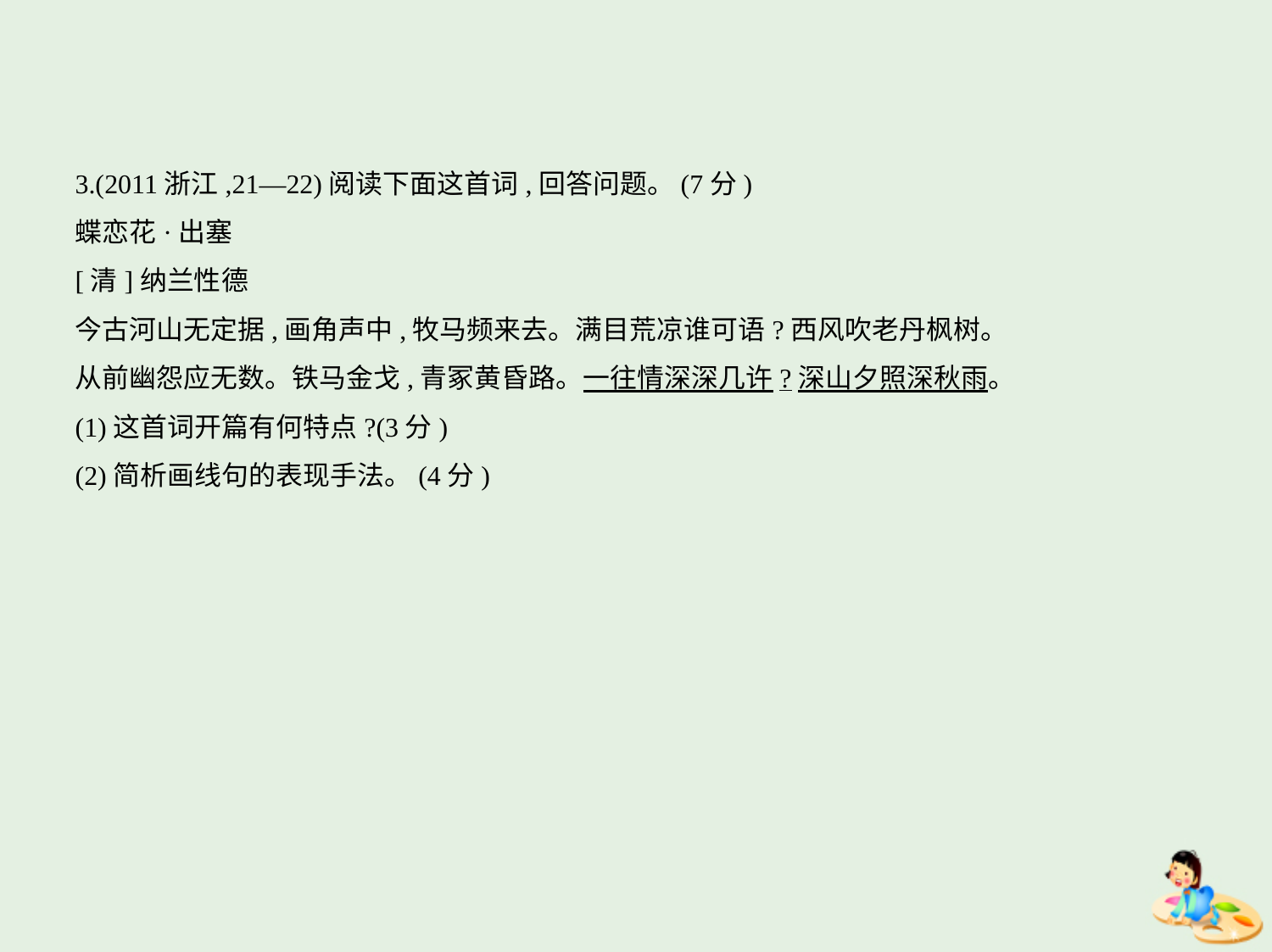

3.(2011浙江,21—22)阅读下面这首词,回答问题。(7分)
蝶恋花·出塞
[清]纳兰性德
今古河山无定据,画角声中,牧马频来去。满目荒凉谁可语?西风吹老丹枫树。
从前幽怨应无数。铁马金戈,青冢黄昏路。一往情深深几许?深山夕照深秋雨。
(1)这首词开篇有何特点?(3分)
(2)简析画线句的表现手法。(4分)